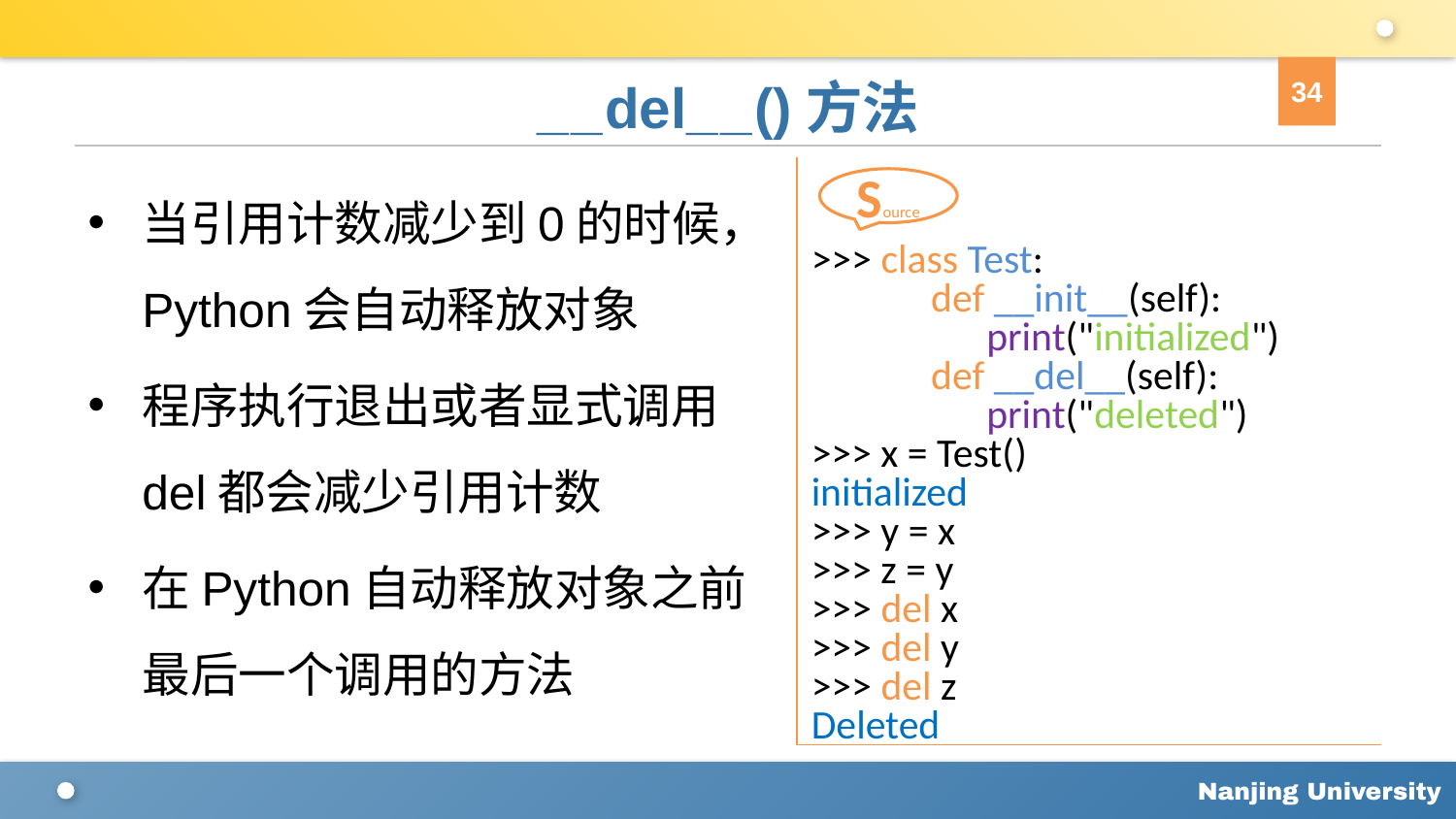

34
# __del__()方法
当引用计数减少到0的时候，Python会自动释放对象
程序执行退出或者显式调用del都会减少引用计数
在Python自动释放对象之前最后一个调用的方法

>>> class Test:
             def __init__(self):
                   print("initialized")
             def __del__(self):
                   print("deleted")
>>> x = Test()
initialized
>>> y = x
>>> z = y
>>> del x
>>> del y
>>> del z
Deleted
Source